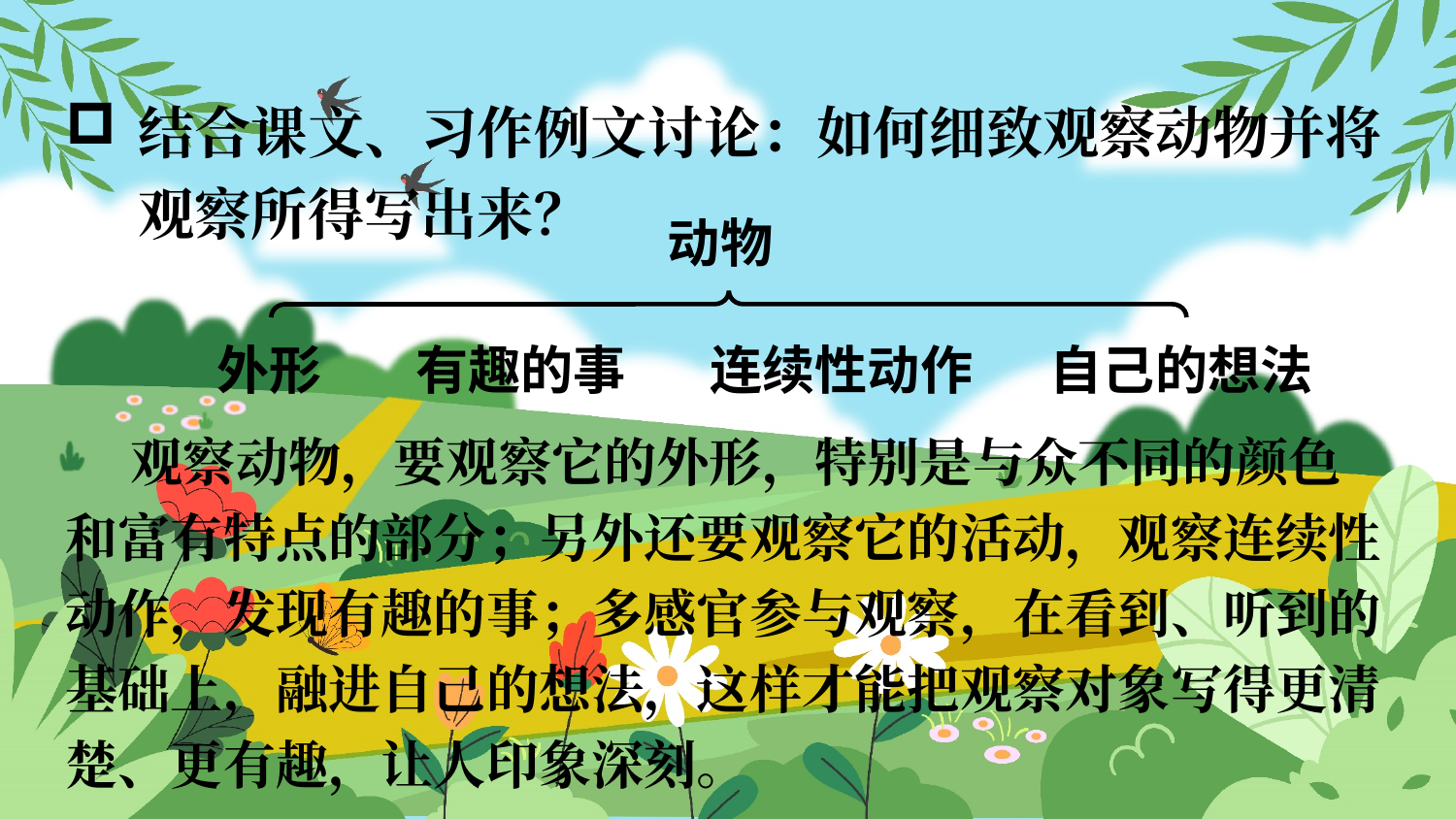

结合课文、习作例文讨论：如何细致观察动物并将观察所得写出来？
动物
外形
有趣的事
连续性动作
自己的想法
    观察动物，要观察它的外形，特别是与众不同的颜色和富有特点的部分；另外还要观察它的活动，观察连续性动作，发现有趣的事；多感官参与观察，在看到、听到的基础上，融进自己的想法，这样才能把观察对象写得更清楚、更有趣，让人印象深刻。